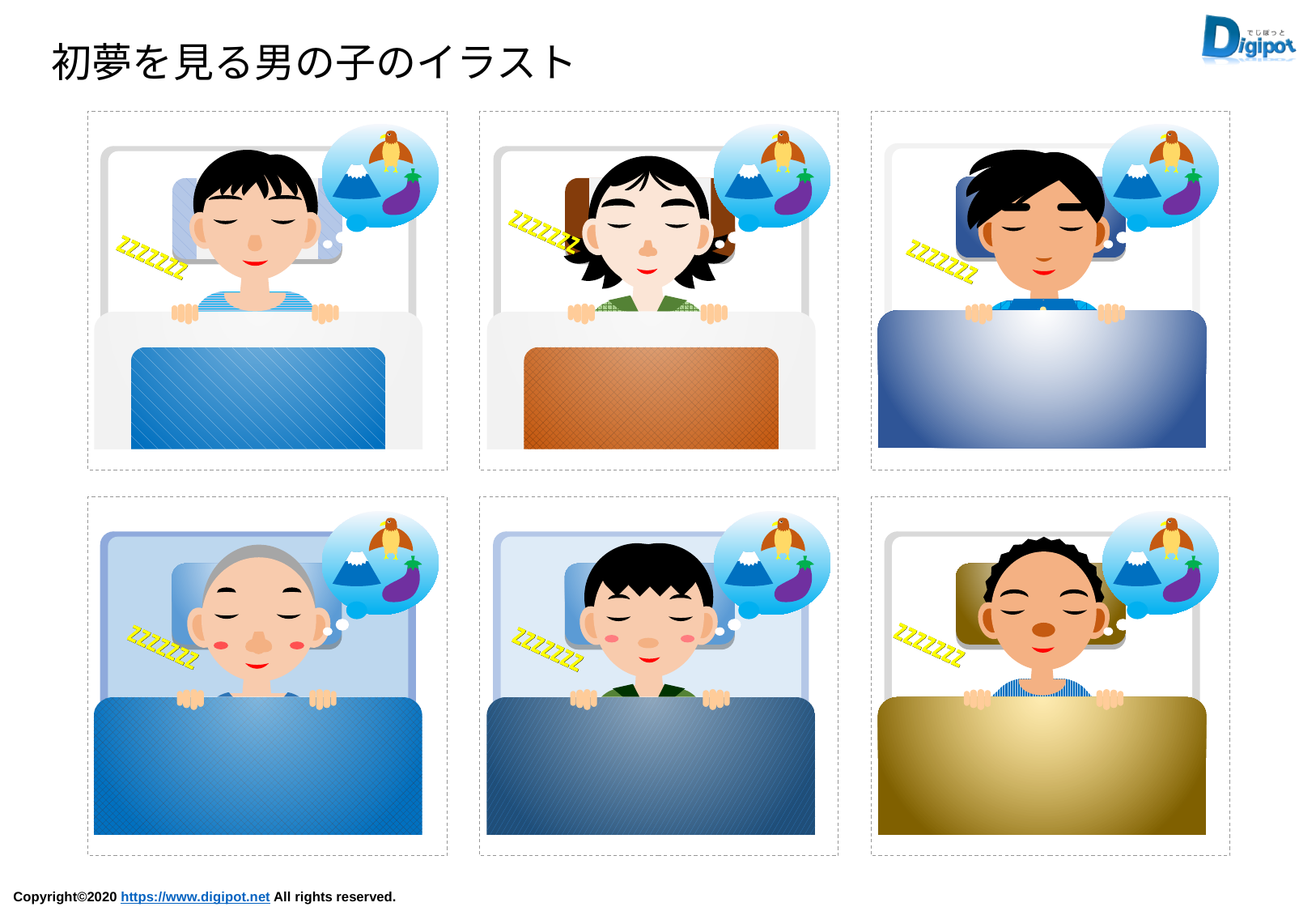

初夢を見る男の子のイラスト

zzzzzzz
zzzzzzz

zzzzzzz
zzzzzzz

zzzzzzz
zzzzzzz

zzzzzzz
zzzzzzz

zzzzzzz
zzzzzzz

zzzzzzz
zzzzzzz